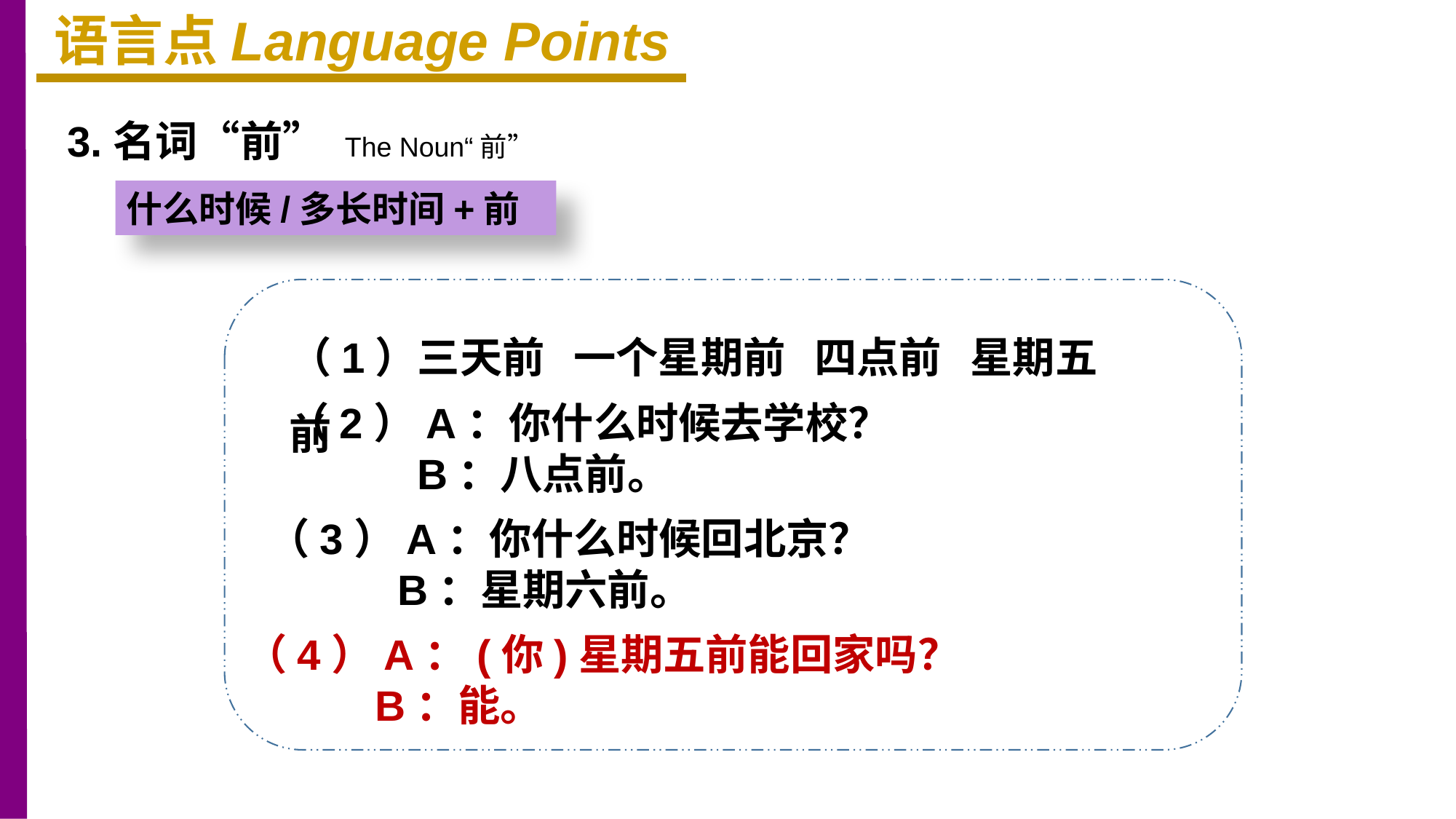

语言点Language Points
3.名词“前” The Noun“前”
什么时候/多长时间+前

（1）三天前   一个星期前   四点前   星期五前
（2）A：你什么时候去学校？
           B：八点前。
（3）A：你什么时候回北京？
           B：星期六前。
（4）A：(你)星期五前能回家吗？
           B：能。